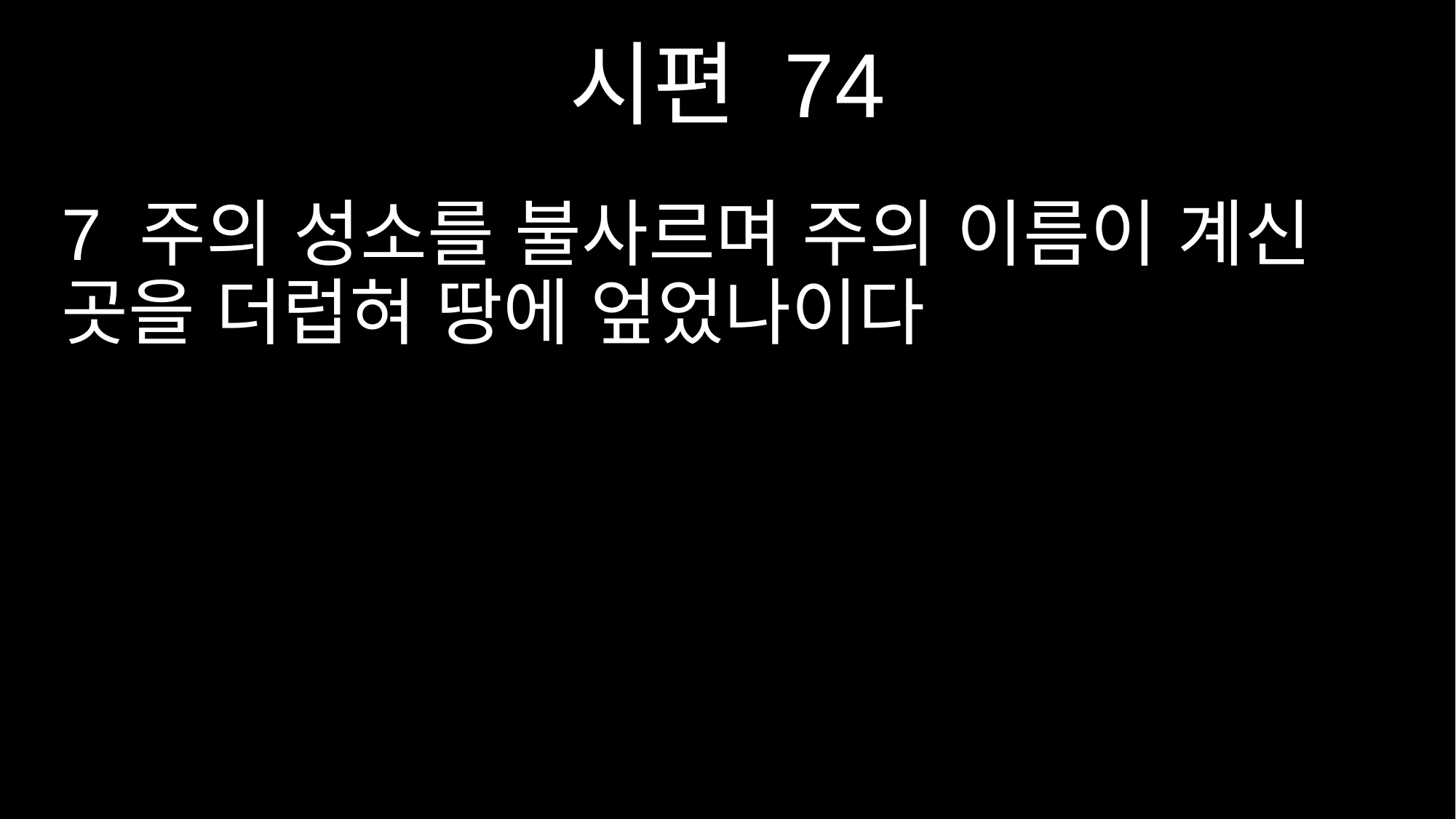

시편 74
7 주의 성소를 불사르며 주의 이름이 계신 곳을 더럽혀 땅에 엎었나이다